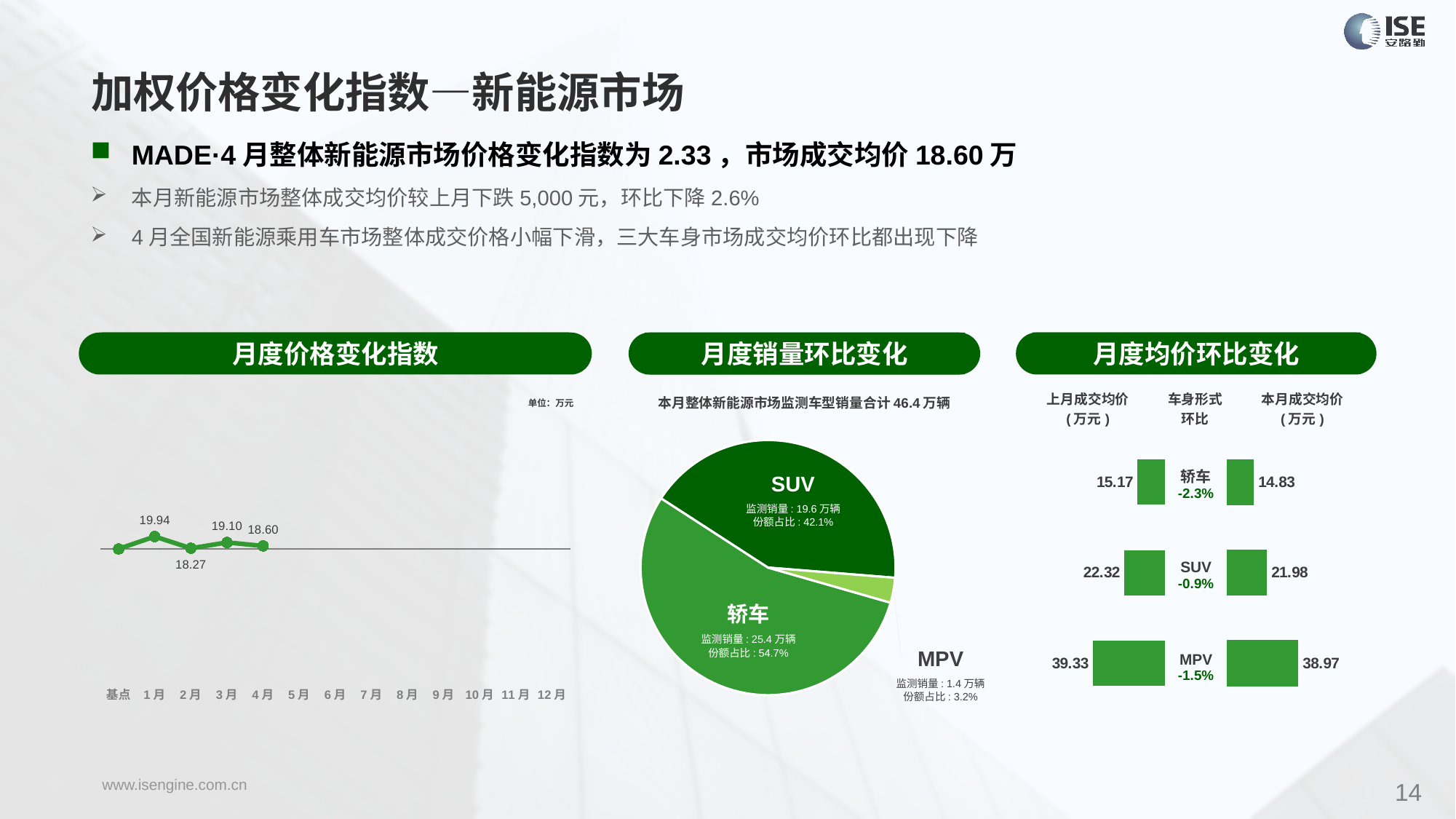

加权价格变化指数—新能源市场
MADE·4月整体新能源市场价格变化指数为2.33，市场成交均价18.60万
本月新能源市场整体成交均价较上月下跌5,000元，环比下降2.6%
4月全国新能源乘用车市场整体成交价格小幅下滑，三大车身市场成交均价环比都出现下降
月度价格变化指数

月度均价环比变化

月度销量环比变化

### Chart

| Category | Y2023 |
|---|---|
| 基点 | 0.0 |
| 1月 | 9.68 |
| 2月 | 0.51 |
| 3月 | 5.06 |
| 4月 | 2.33 |
| 5月 | None |
| 6月 | None |
| 7月 | None |
| 8月 | None |
| 9月 | None |
| 10月 | None |
| 11月 | None |
| 12月 | None |
本月整体新能源市场监测车型销量合计46.4万辆
| 上月成交均价 (万元) | 车身形式 环比 | 本月成交均价 (万元) |
| --- | --- | --- |
单位：万元

### Chart

| Category | 车身市场 |
|---|---|
| 轿车 | 253904.0 |
| SUV | 195584.0 |
| MPV | 14694.0 |
| 轿车 -2.3% |
| --- |
| SUV -0.9% |
| MPV -1.5% |

### Chart

| Category | 成交均价 |
|---|---|
| 轿车 | 15.17 |
| SUV | 22.32 |
| MPV | 39.33 |

### Chart

| Category | 成交均价 |
|---|---|
| 轿车 | 14.82709464981998 |
| SUV | 21.978629659154294 |
| MPV | 38.97096344020167 |
SUV
监测销量: 19.6万辆
份额占比: 42.1%
轿车
监测销量: 25.4万辆
份额占比: 54.7%
MPV
监测销量: 1.4万辆
份额占比: 3.2%
14